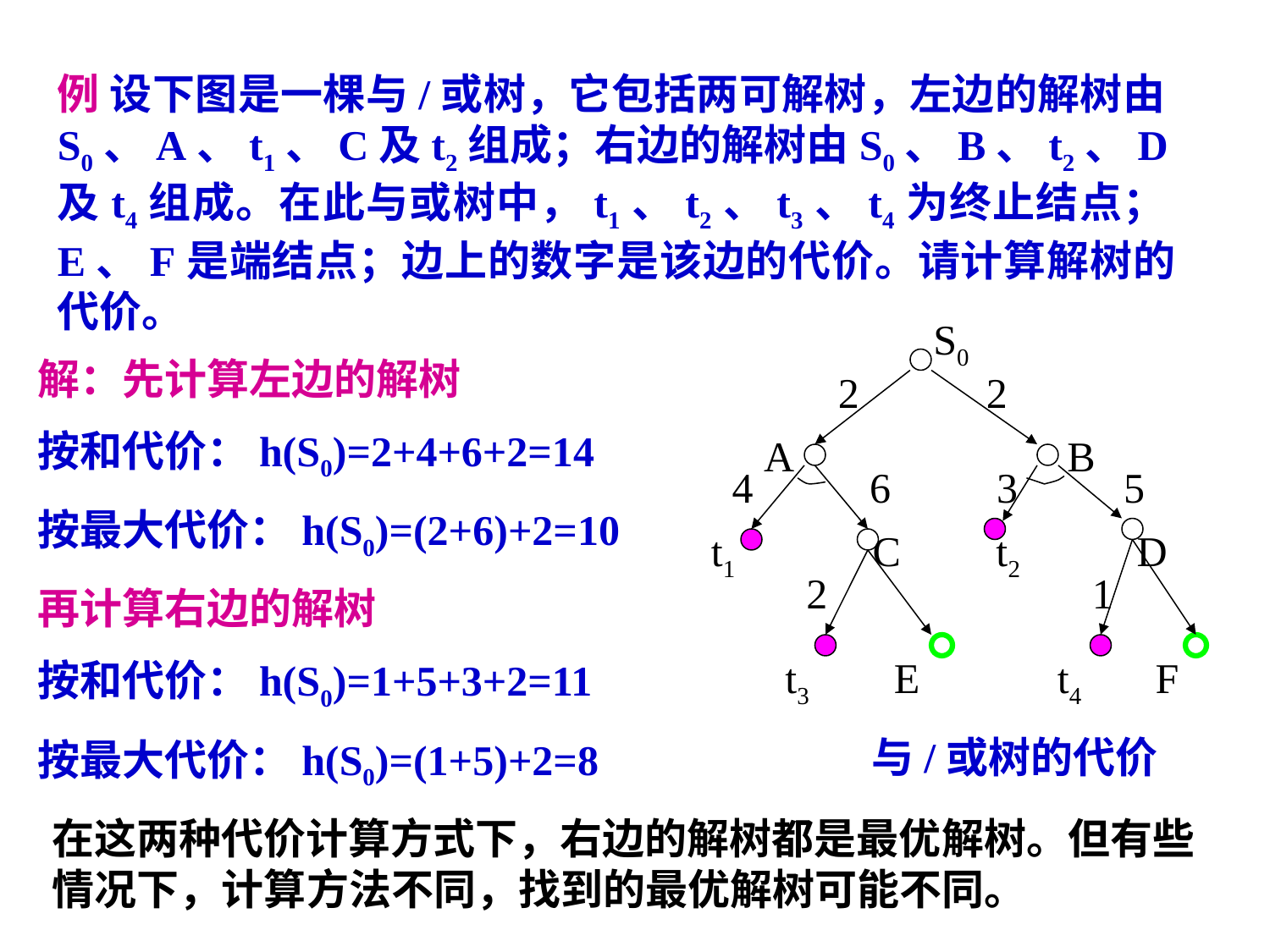

例 设下图是一棵与/或树，它包括两可解树，左边的解树由S0、A、t1、C及t2组成；右边的解树由S0、B、t2、D及t4组成。在此与或树中，t1、t2、t3、t4为终止结点；E、F是端结点；边上的数字是该边的代价。请计算解树的代价。
S0
解：先计算左边的解树
按和代价：h(S0)=2+4+6+2=14
按最大代价：h(S0)=(2+6)+2=10
再计算右边的解树
按和代价：h(S0)=1+5+3+2=11
按最大代价：h(S0)=(1+5)+2=8

2            2

A                          B

4           6          3          5

t1             C         t2           D

2                         1

t3        E             t4       F
        与/或树的代价
在这两种代价计算方式下，右边的解树都是最优解树。但有些情况下，计算方法不同，找到的最优解树可能不同。